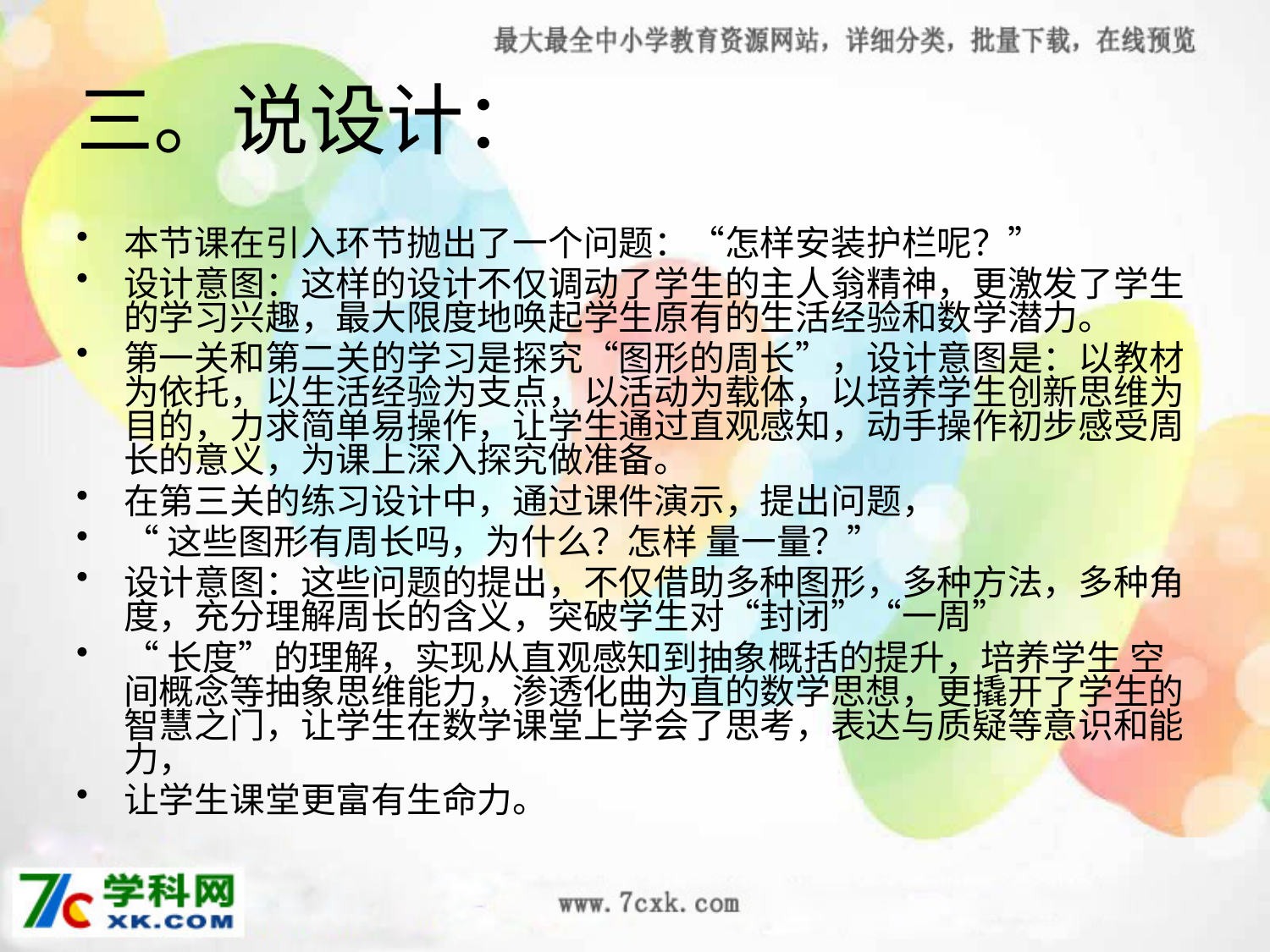

三。说设计：
本节课在引入环节抛出了一个问题：“怎样安装护栏呢？”
设计意图：这样的设计不仅调动了学生的主人翁精神，更激发了学生的学习兴趣，最大限度地唤起学生原有的生活经验和数学潜力。
第一关和第二关的学习是探究“图形的周长”，设计意图是：以教材为依托，以生活经验为支点，以活动为载体，以培养学生创新思维为目的，力求简单易操作，让学生通过直观感知，动手操作初步感受周长的意义，为课上深入探究做准备。
在第三关的练习设计中，通过课件演示，提出问题，
“这些图形有周长吗，为什么？怎样 量一量？”
设计意图：这些问题的提出，不仅借助多种图形，多种方法，多种角度，充分理解周长的含义，突破学生对“封闭”“一周”
“长度”的理解，实现从直观感知到抽象概括的提升，培养学生 空间概念等抽象思维能力，渗透化曲为直的数学思想，更撬开了学生的智慧之门，让学生在数学课堂上学会了思考，表达与质疑等意识和能力，
让学生课堂更富有生命力。